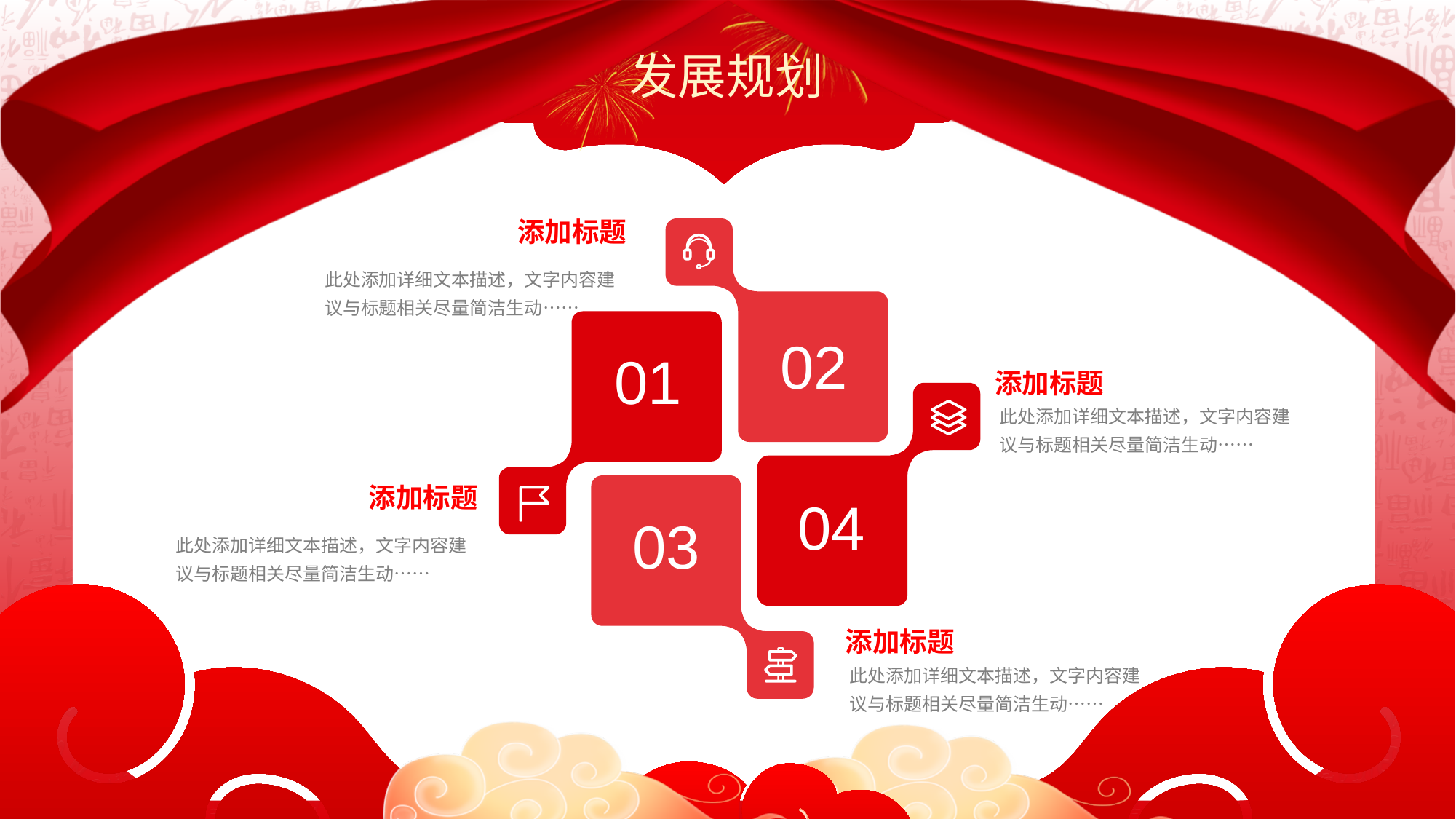

发展规划
添加标题

02
01

04
03

此处添加详细文本描述，文字内容建议与标题相关尽量简洁生动……
添加标题
此处添加详细文本描述，文字内容建议与标题相关尽量简洁生动……
添加标题
此处添加详细文本描述，文字内容建议与标题相关尽量简洁生动……
添加标题
此处添加详细文本描述，文字内容建议与标题相关尽量简洁生动……